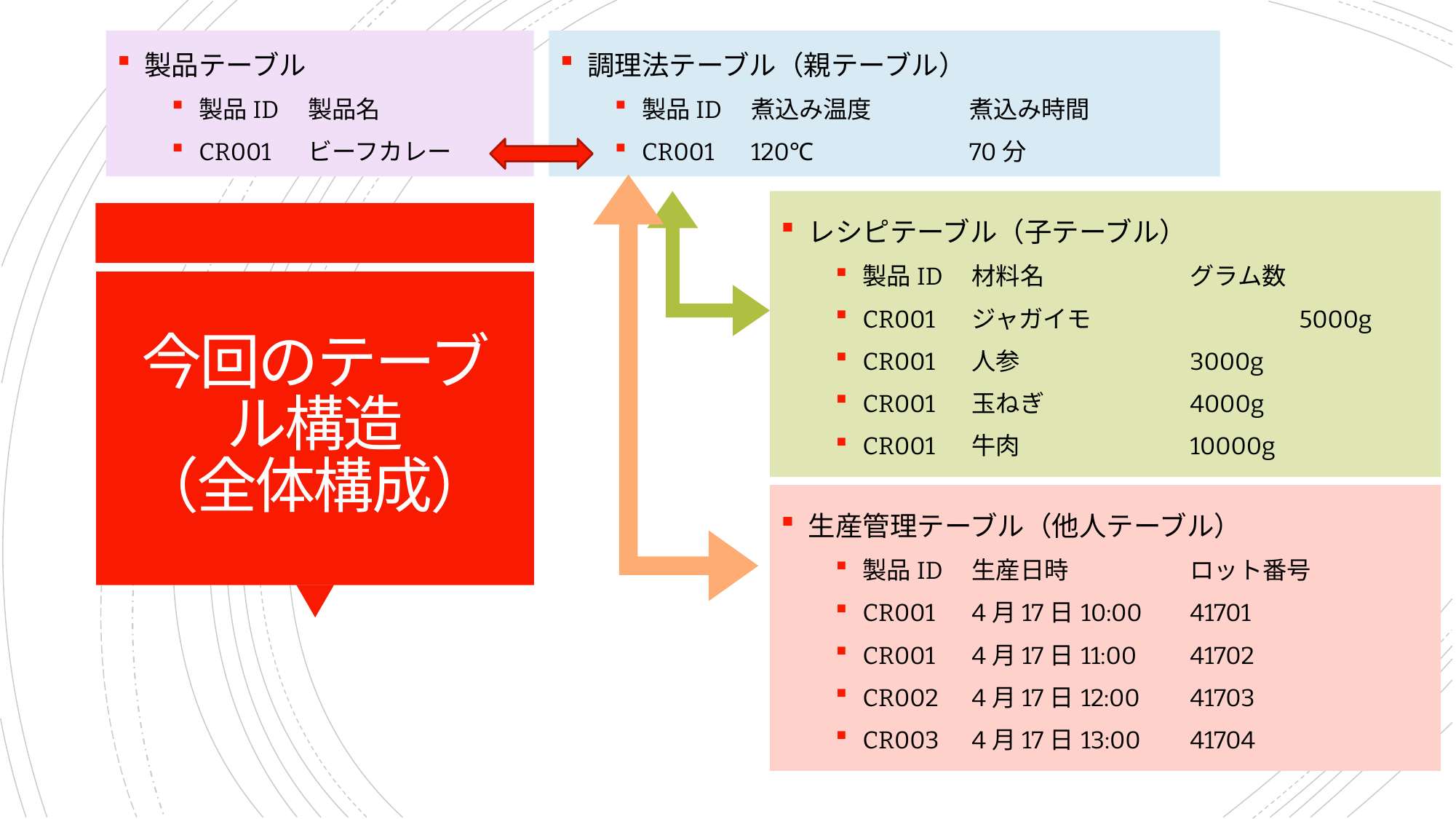

製品テーブル
製品ID 	製品名
CR001	ビーフカレー
調理法テーブル（親テーブル）
製品ID	煮込み温度	煮込み時間
CR001	120℃		70分

レシピテーブル（子テーブル）
製品ID	材料名		グラム数
CR001	ジャガイモ		5000g
CR001	人参		3000g
CR001	玉ねぎ		4000g
CR001	牛肉		10000g
# 今回のテーブル構造 （全体構成）
生産管理テーブル（他人テーブル）
製品ID	生産日時		ロット番号
CR001	4月17日	10:00	41701
CR001	4月17日	11:00	41702
CR002	4月17日	12:00	41703
CR003	4月17日	13:00	41704